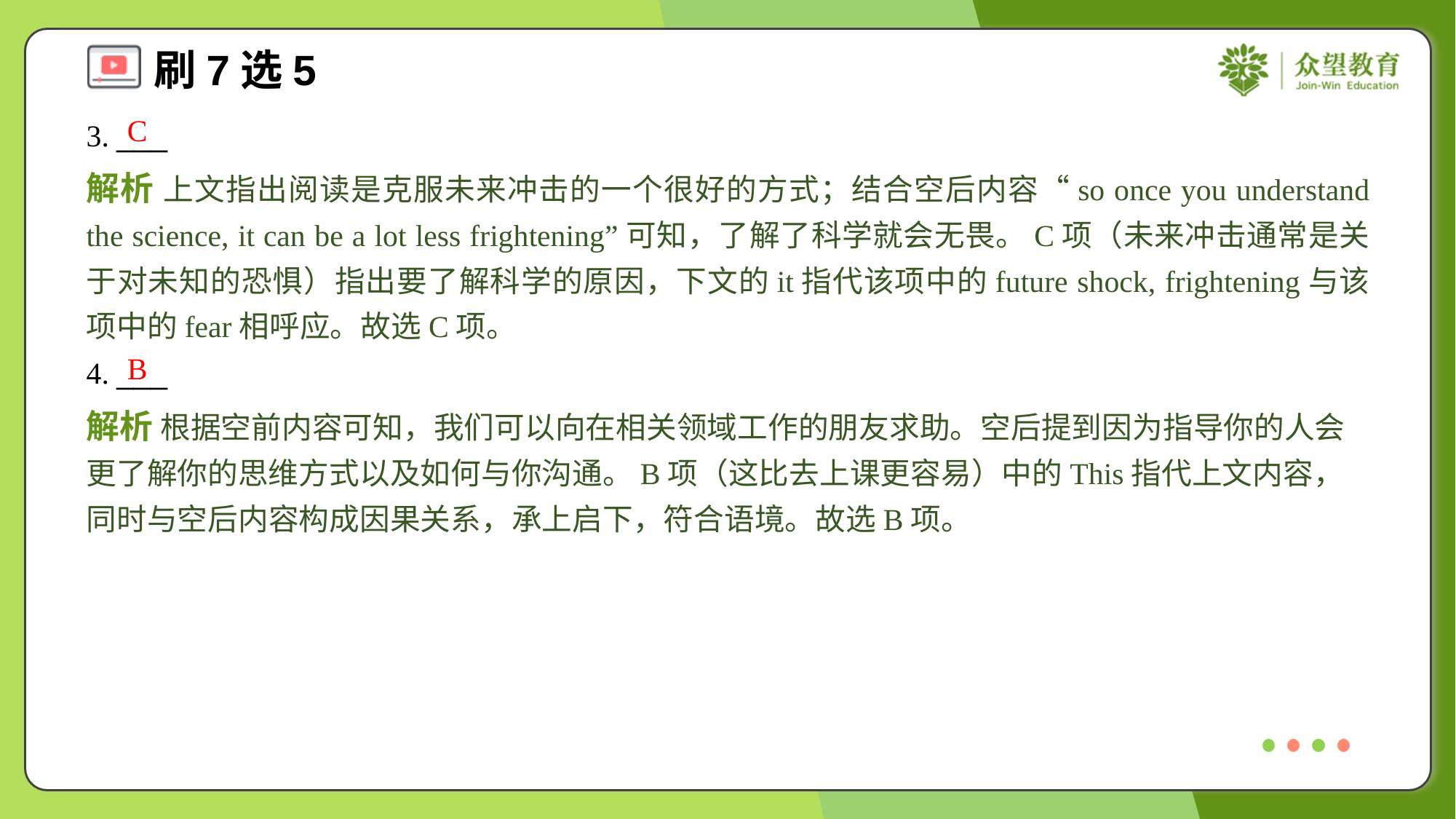

C
3. ___
解析 上文指出阅读是克服未来冲击的一个很好的方式；结合空后内容“so once you understand the science, it can be a lot less frightening”可知，了解了科学就会无畏。C项（未来冲击通常是关于对未知的恐惧）指出要了解科学的原因，下文的it指代该项中的future shock, frightening与该项中的fear相呼应。故选C项。
B
4. ___
解析 根据空前内容可知，我们可以向在相关领域工作的朋友求助。空后提到因为指导你的人会更了解你的思维方式以及如何与你沟通。B项（这比去上课更容易）中的This指代上文内容，同时与空后内容构成因果关系，承上启下，符合语境。故选B项。